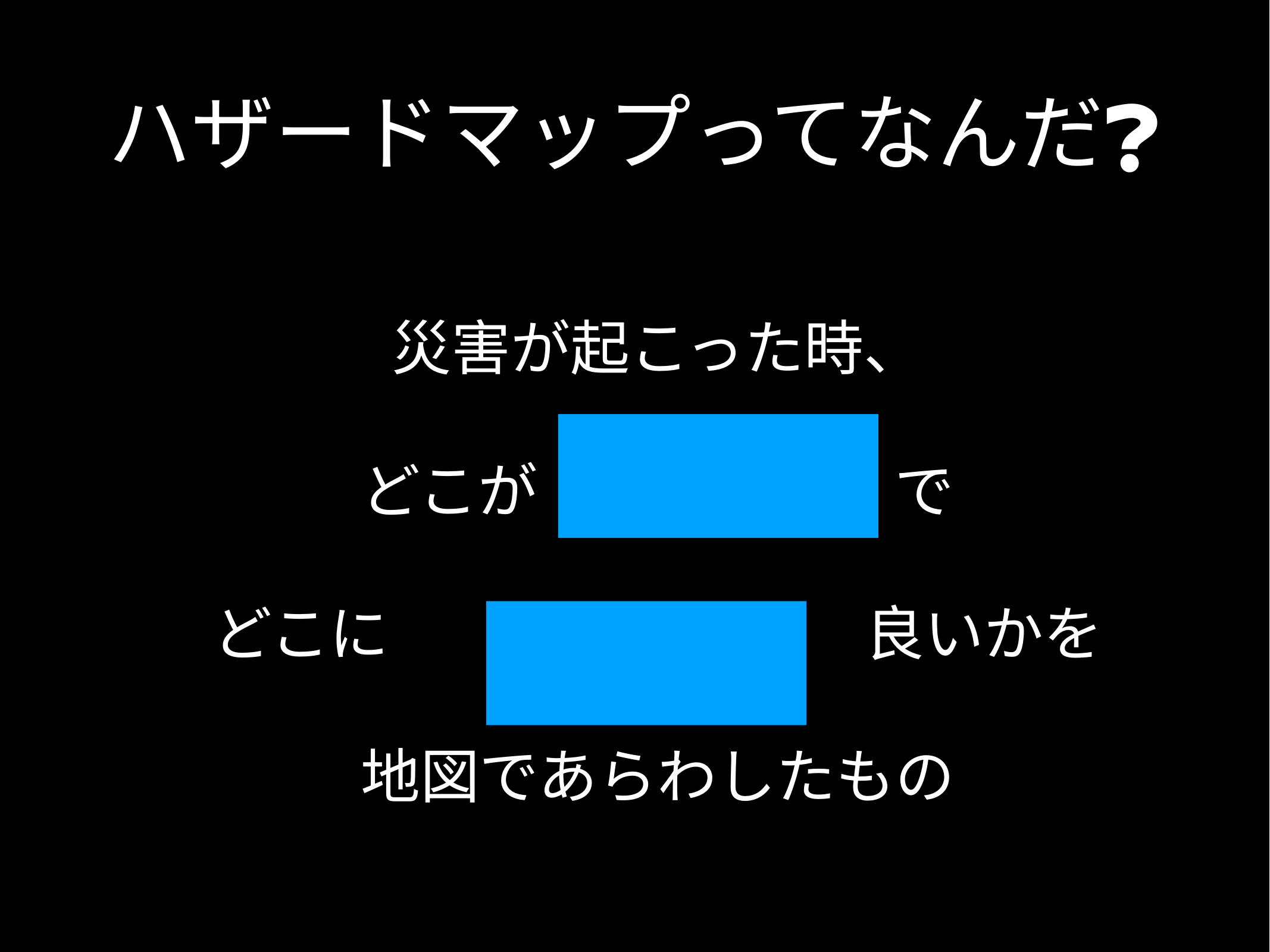

# ハザードマップってなんだ❓
災害が起こった時、

どこが　　危険　　で

どこに　　逃げれば　　良いかを

地図であらわしたもの